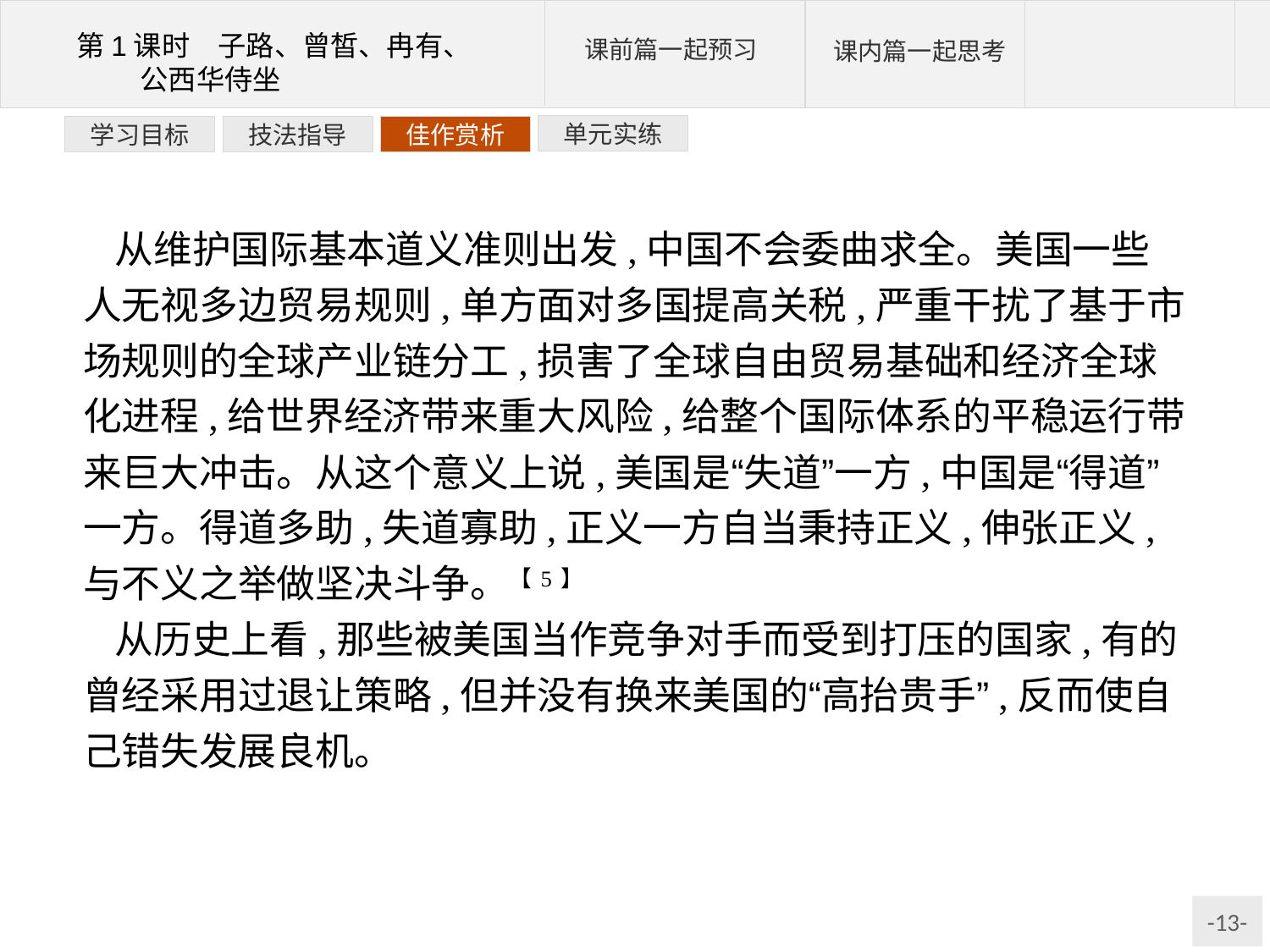

单元实练
佳作赏析
技法指导
学习目标
从维护国际基本道义准则出发,中国不会委曲求全。美国一些人无视多边贸易规则,单方面对多国提高关税,严重干扰了基于市场规则的全球产业链分工,损害了全球自由贸易基础和经济全球化进程,给世界经济带来重大风险,给整个国际体系的平稳运行带来巨大冲击。从这个意义上说,美国是“失道”一方,中国是“得道”一方。得道多助,失道寡助,正义一方自当秉持正义,伸张正义,与不义之举做坚决斗争。【5】
从历史上看,那些被美国当作竞争对手而受到打压的国家,有的曾经采用过退让策略,但并没有换来美国的“高抬贵手”,反而使自己错失发展良机。